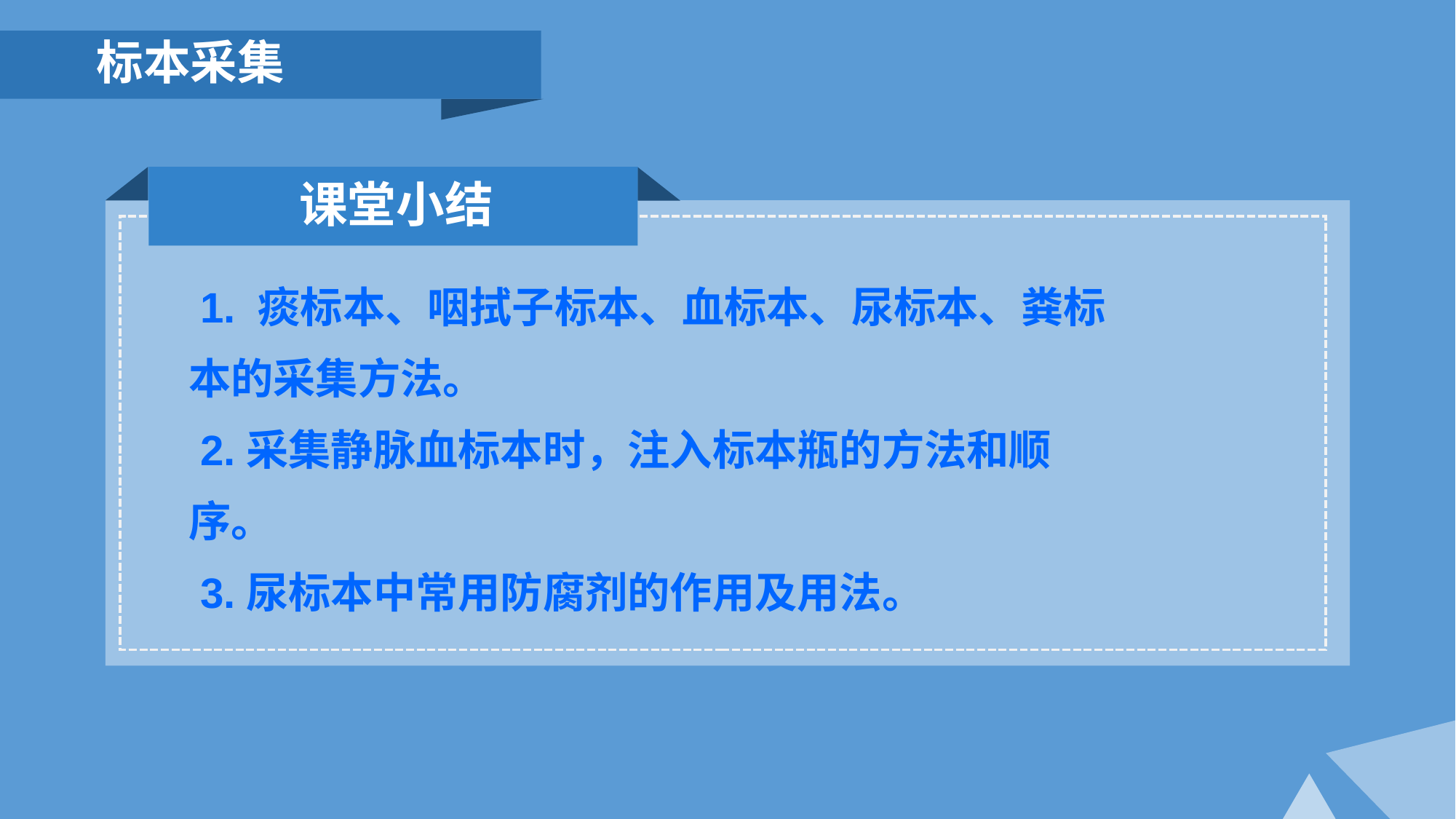

标本采集

课堂小结

 1. 痰标本、咽拭子标本、血标本、尿标本、粪标本的采集方法。
 2.采集静脉血标本时，注入标本瓶的方法和顺序。
 3.尿标本中常用防腐剂的作用及用法。